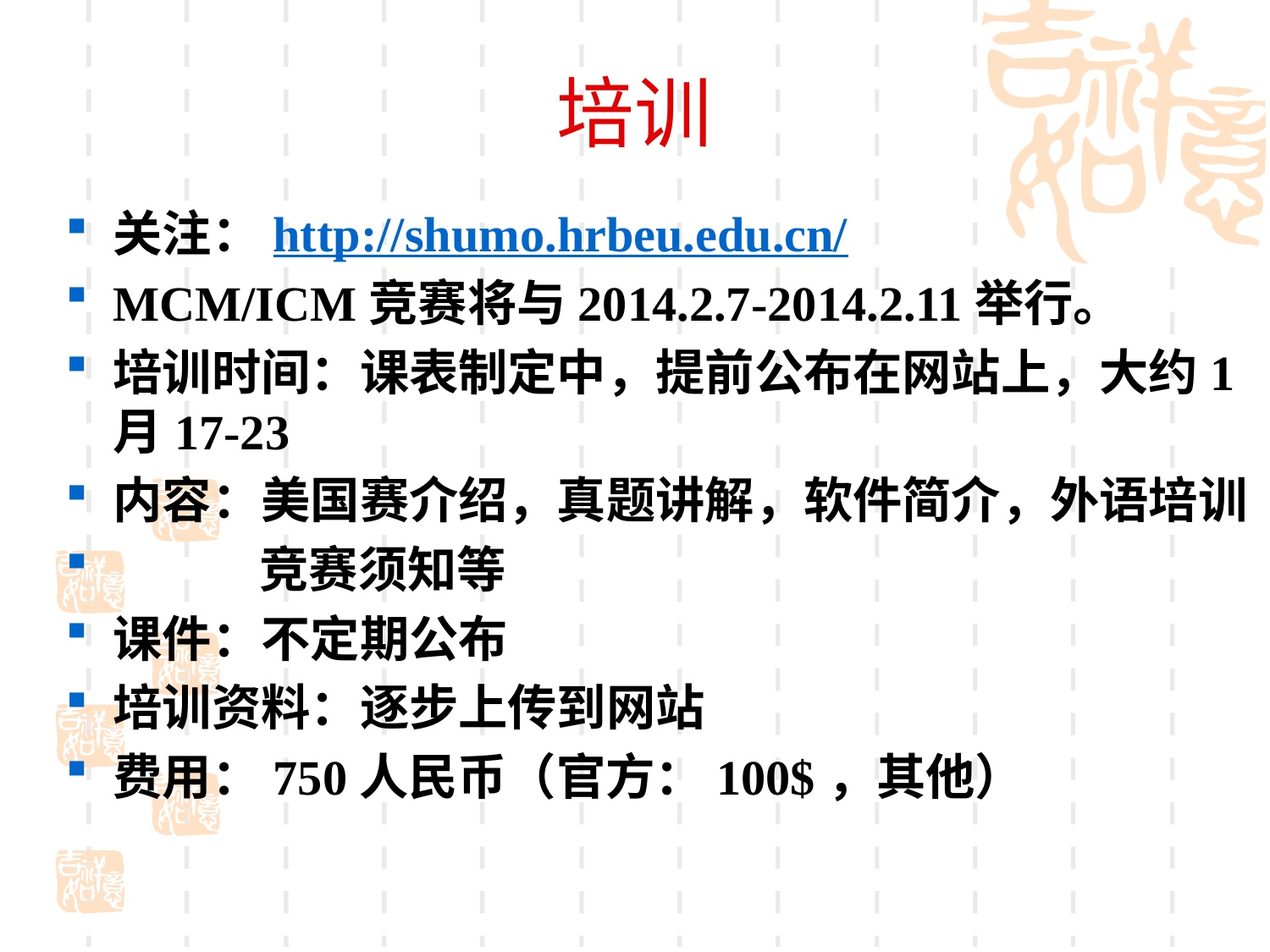

# 培训
关注：http://shumo.hrbeu.edu.cn/
MCM/ICM竞赛将与2014.2.7-2014.2.11举行。
培训时间：课表制定中，提前公布在网站上，大约1月17-23
内容：美国赛介绍，真题讲解，软件简介，外语培训
            竞赛须知等
课件：不定期公布
培训资料：逐步上传到网站
费用：750人民币（官方：100$，其他）